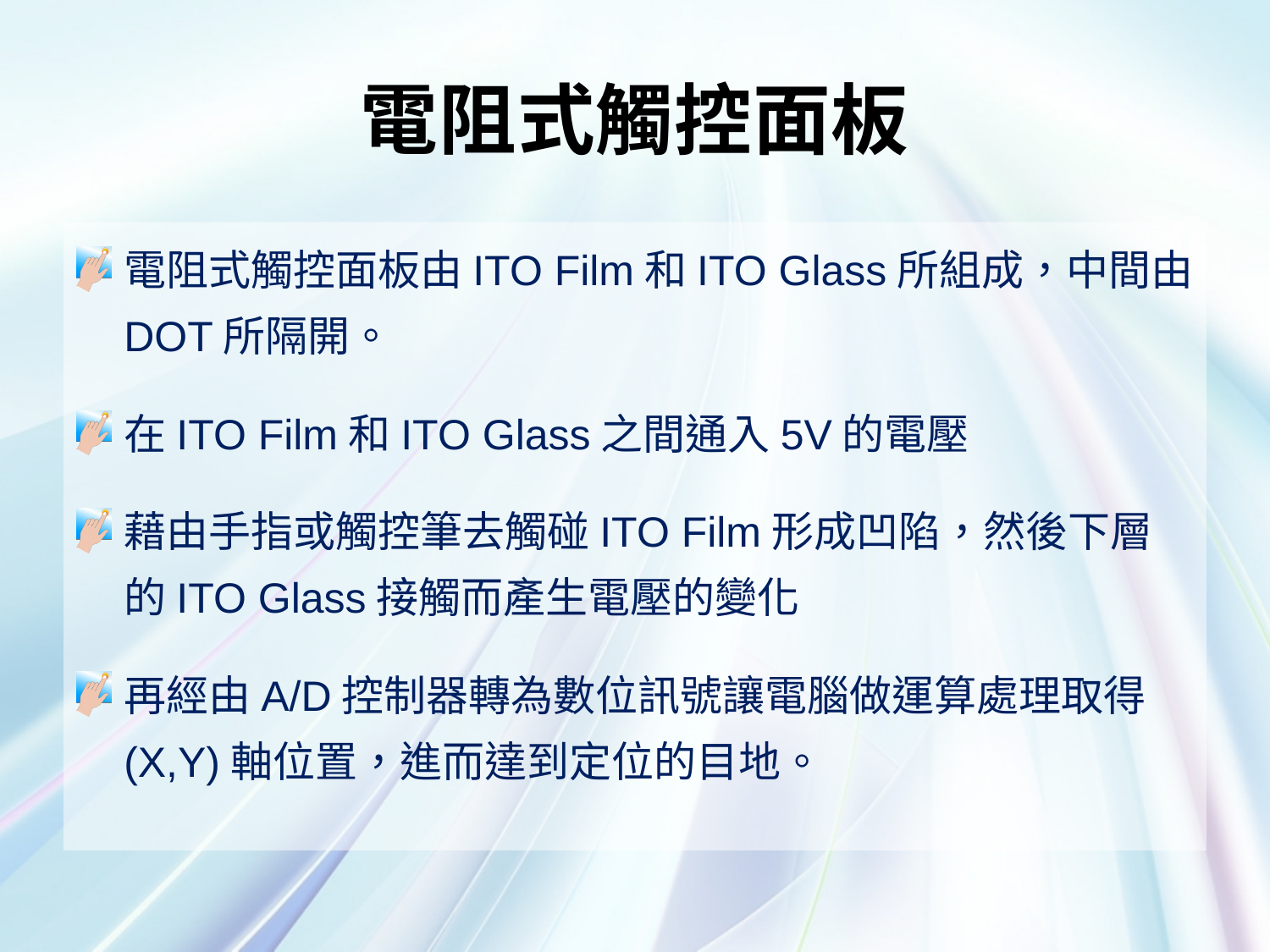

# 電阻式觸控面板
電阻式觸控面板由ITO Film和ITO Glass所組成，中間由DOT所隔開。
在ITO Film和ITO Glass之間通入5V的電壓
藉由手指或觸控筆去觸碰ITO Film形成凹陷，然後下層的ITO Glass接觸而產生電壓的變化
再經由A/D控制器轉為數位訊號讓電腦做運算處理取得(X,Y)軸位置，進而達到定位的目地。